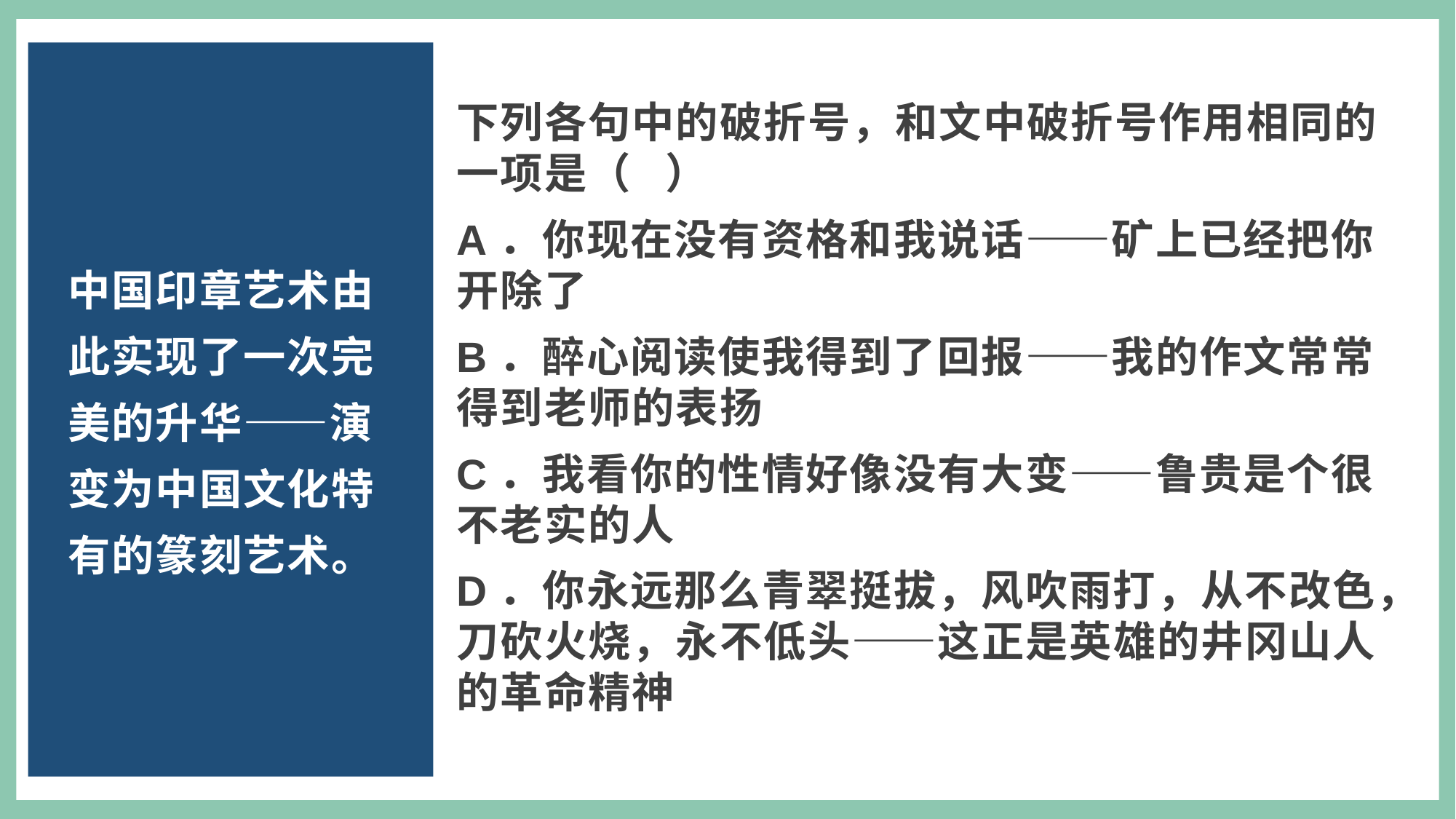

下列各句中的破折号，和文中破折号作用相同的一项是（   ）
A．你现在没有资格和我说话——矿上已经把你开除了
B．醉心阅读使我得到了回报——我的作文常常得到老师的表扬
C．我看你的性情好像没有大变——鲁贵是个很不老实的人
D．你永远那么青翠挺拔，风吹雨打，从不改色，刀砍火烧，永不低头——这正是英雄的井冈山人的革命精神

中国印章艺术由此实现了一次完美的升华——演变为中国文化特有的篆刻艺术。